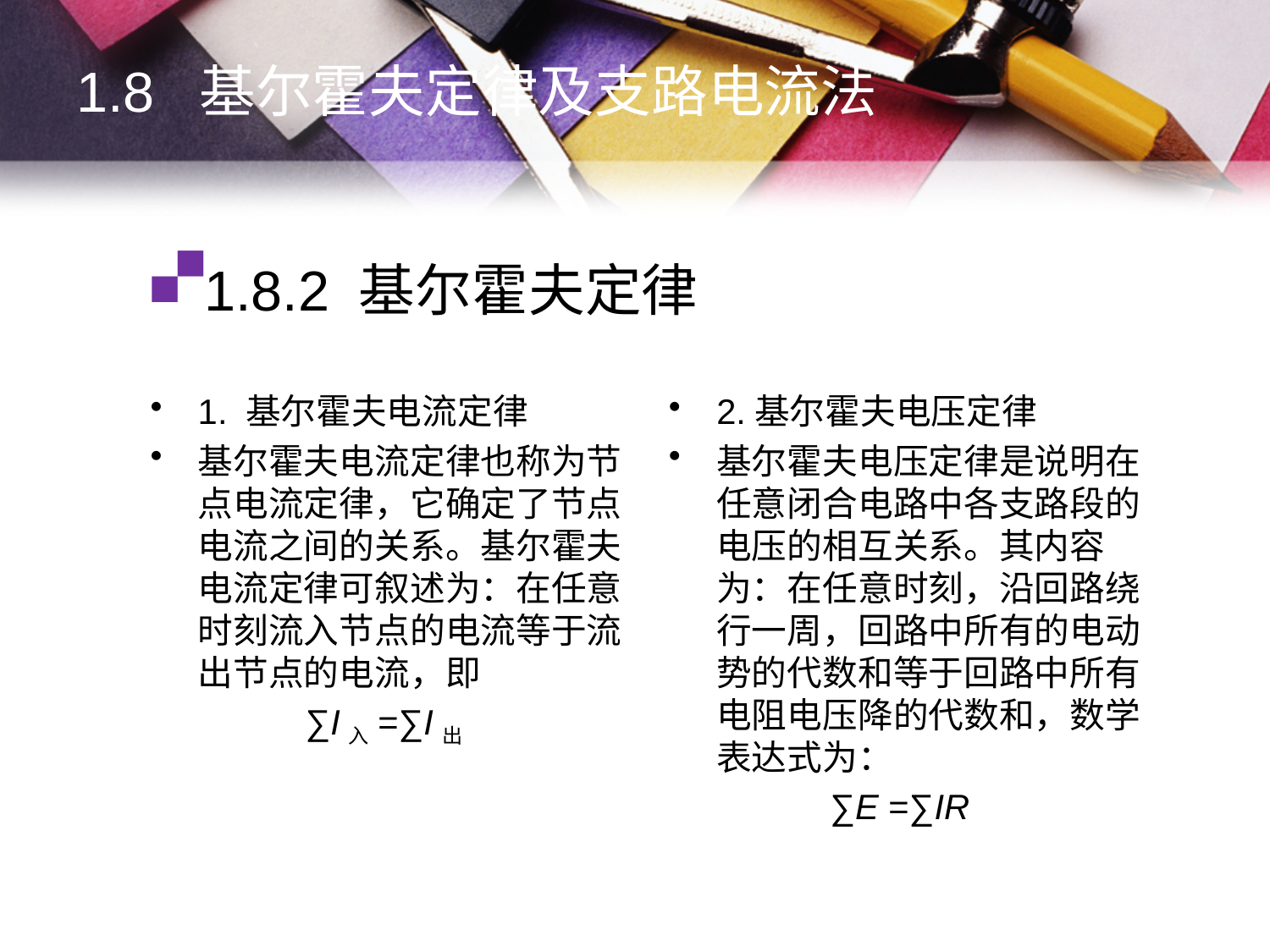

1.8  基尔霍夫定律及支路电流法
# 1.8.2 基尔霍夫定律
1. 基尔霍夫电流定律
基尔霍夫电流定律也称为节点电流定律，它确定了节点电流之间的关系。基尔霍夫电流定律可叙述为：在任意时刻流入节点的电流等于流出节点的电流，即
∑I入=∑I出
2.基尔霍夫电压定律
基尔霍夫电压定律是说明在任意闭合电路中各支路段的电压的相互关系。其内容为：在任意时刻，沿回路绕行一周，回路中所有的电动势的代数和等于回路中所有电阻电压降的代数和，数学表达式为：
∑E =∑IR